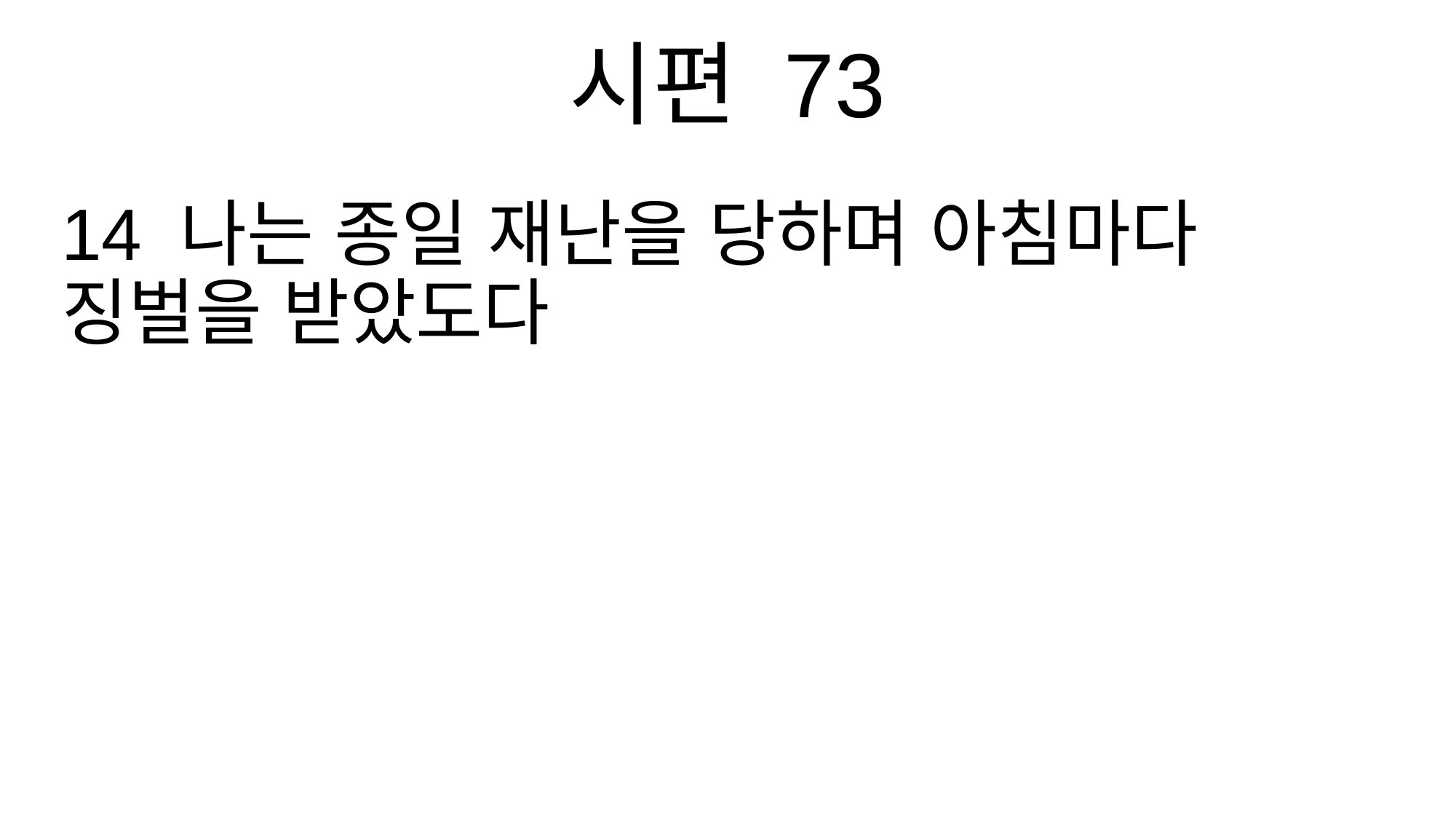

시편 73
14 나는 종일 재난을 당하며 아침마다 징벌을 받았도다